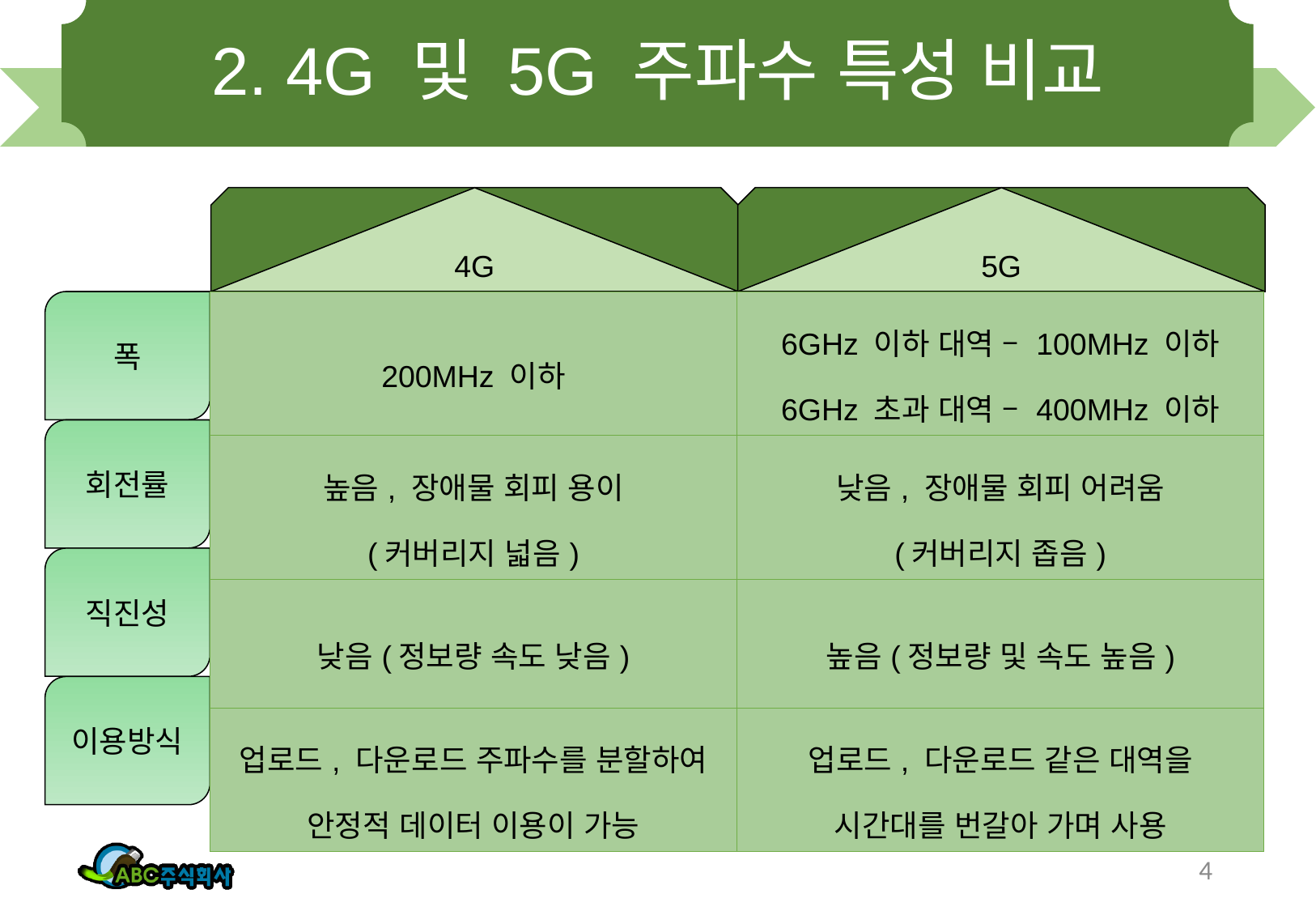

# 2. 4G 및 5G 주파수 특성 비교
빵ㄹ
4G
빵ㄹ
5G
| 200MHz 이하 | 6GHz 이하 대역 – 100MHz 이하 6GHz 초과 대역 – 400MHz 이하 |
| --- | --- |
| 높음, 장애물 회피 용이 (커버리지 넓음) | 낮음, 장애물 회피 어려움 (커버리지 좁음) |
| 낮음(정보량 속도 낮음) | 높음(정보량 및 속도 높음) |
| 업로드, 다운로드 주파수를 분할하여 안정적 데이터 이용이 가능 | 업로드, 다운로드 같은 대역을 시간대를 번갈아 가며 사용 |
폭
회전률
직진성
이용방식
4